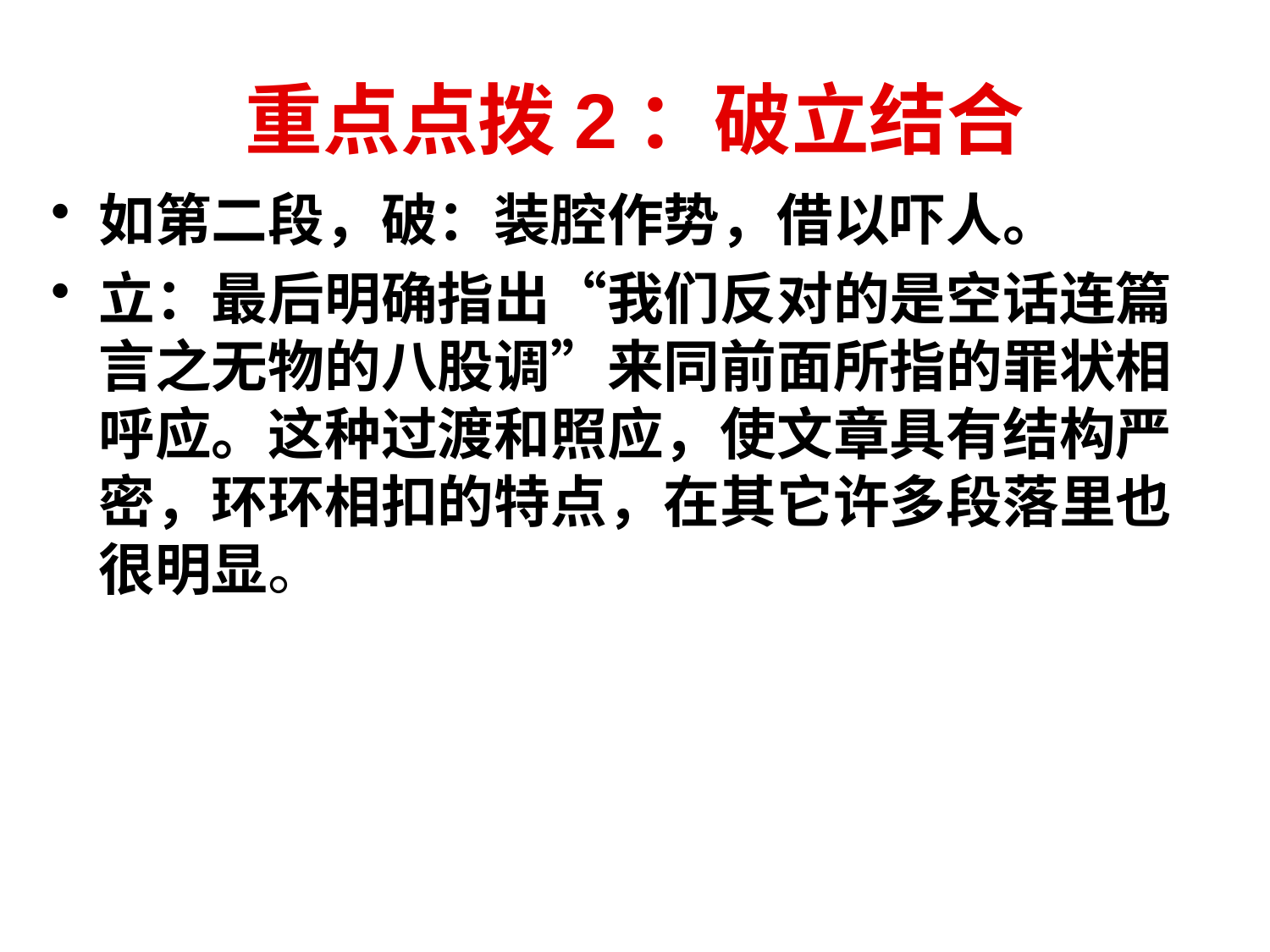

# 重点点拨2：破立结合
如第二段，破：装腔作势，借以吓人。
立：最后明确指出“我们反对的是空话连篇言之无物的八股调”来同前面所指的罪状相呼应。这种过渡和照应，使文章具有结构严密，环环相扣的特点，在其它许多段落里也很明显。